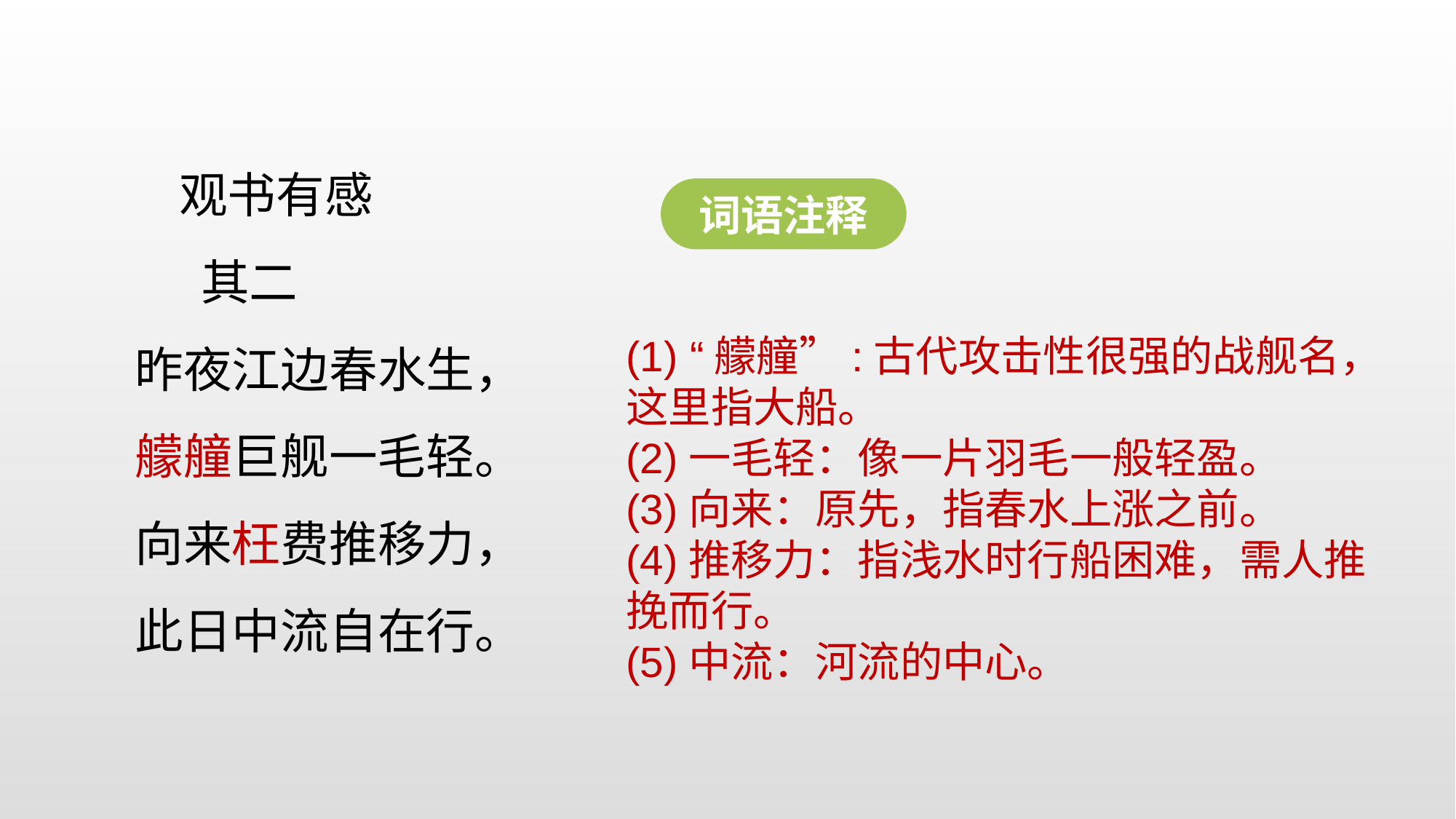

观书有感
     其二
昨夜江边春水生，
艨艟巨舰一毛轻。
向来枉费推移力，
此日中流自在行。
词语注释
(1) “艨艟”:古代攻击性很强的战舰名，这里指大船。
(2)一毛轻：像一片羽毛一般轻盈。
(3)向来：原先，指春水上涨之前。
(4)推移力：指浅水时行船困难，需人推挽而行。
(5)中流：河流的中心。